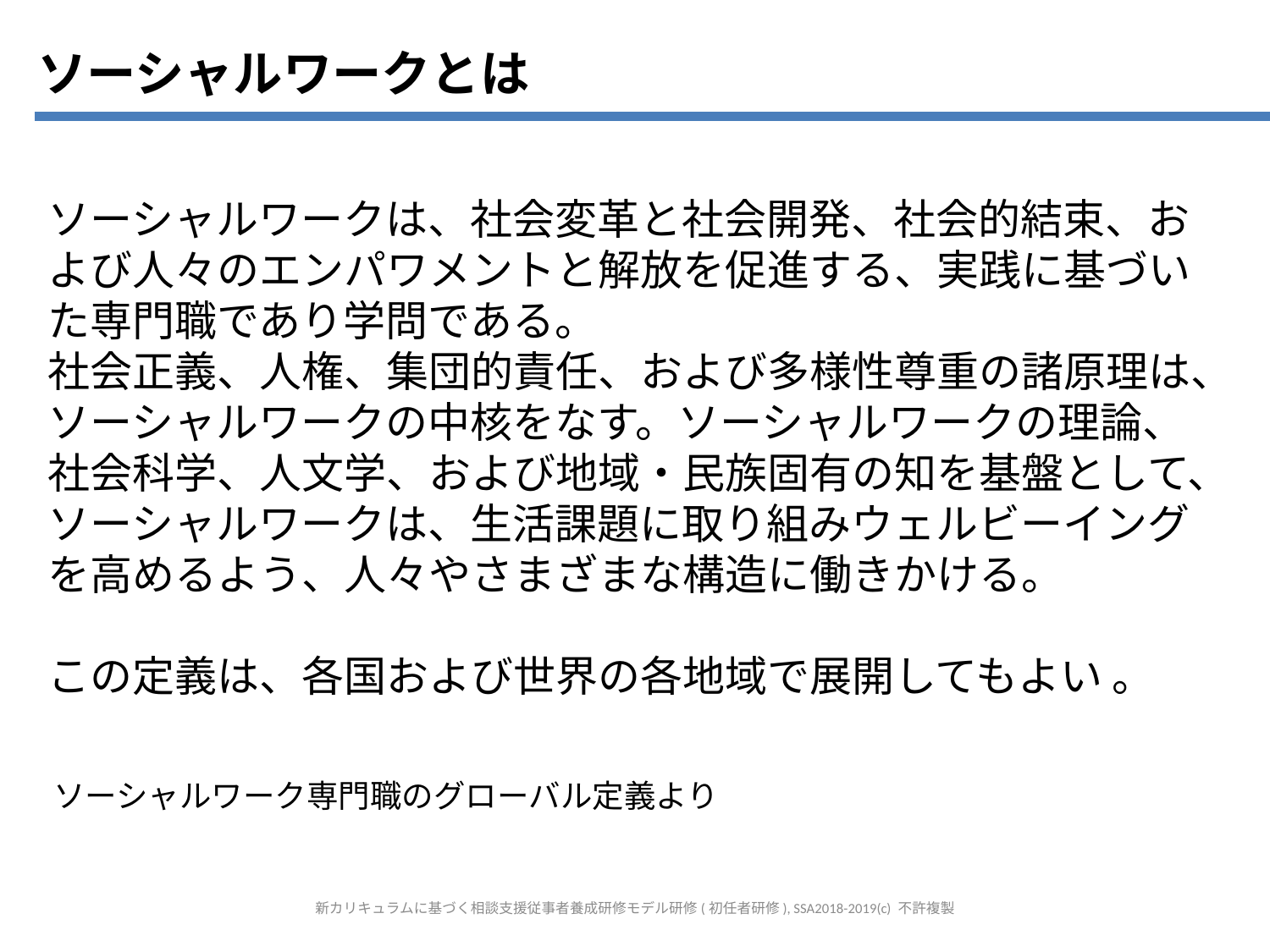

ソーシャルワークとは
ソーシャルワークは、社会変革と社会開発、社会的結束、および人々のエンパワメントと解放を促進する、実践に基づいた専門職であり学問である。
社会正義、人権、集団的責任、および多様性尊重の諸原理は、ソーシャルワークの中核をなす。ソーシャルワークの理論、
社会科学、人文学、および地域・民族固有の知を基盤として、ソーシャルワークは、生活課題に取り組みウェルビーイングを高めるよう、人々やさまざまな構造に働きかける。

この定義は、各国および世界の各地域で展開してもよい 。
ソーシャルワーク専門職のグローバル定義より
新カリキュラムに基づく相談支援従事者養成研修モデル研修(初任者研修), SSA2018-2019(c) 不許複製